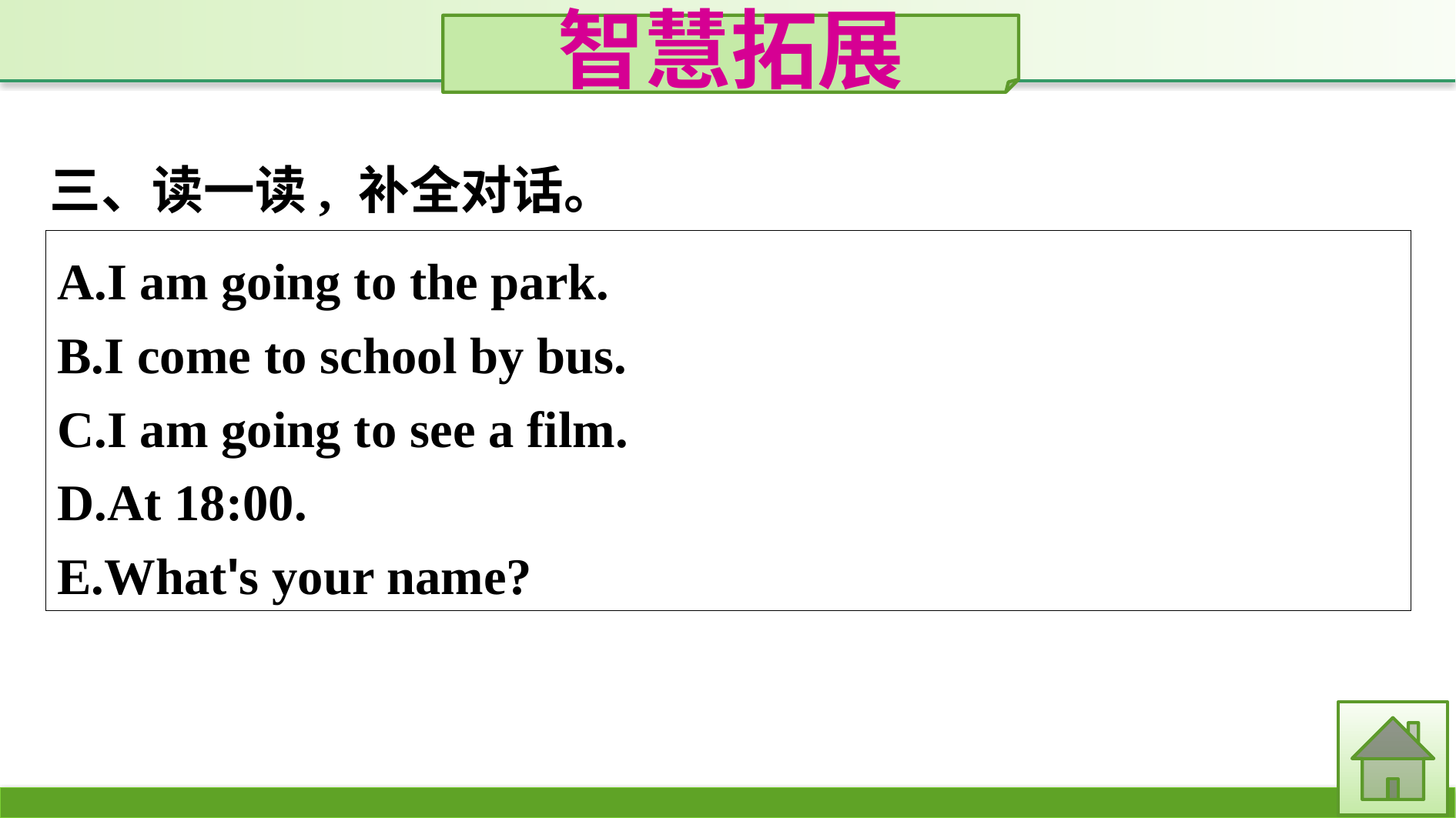

智慧拓展
三、读一读, 补全对话。
A.I am going to the park.
B.I come to school by bus.
C.I am going to see a film.
D.At 18:00.
E.What's your name?